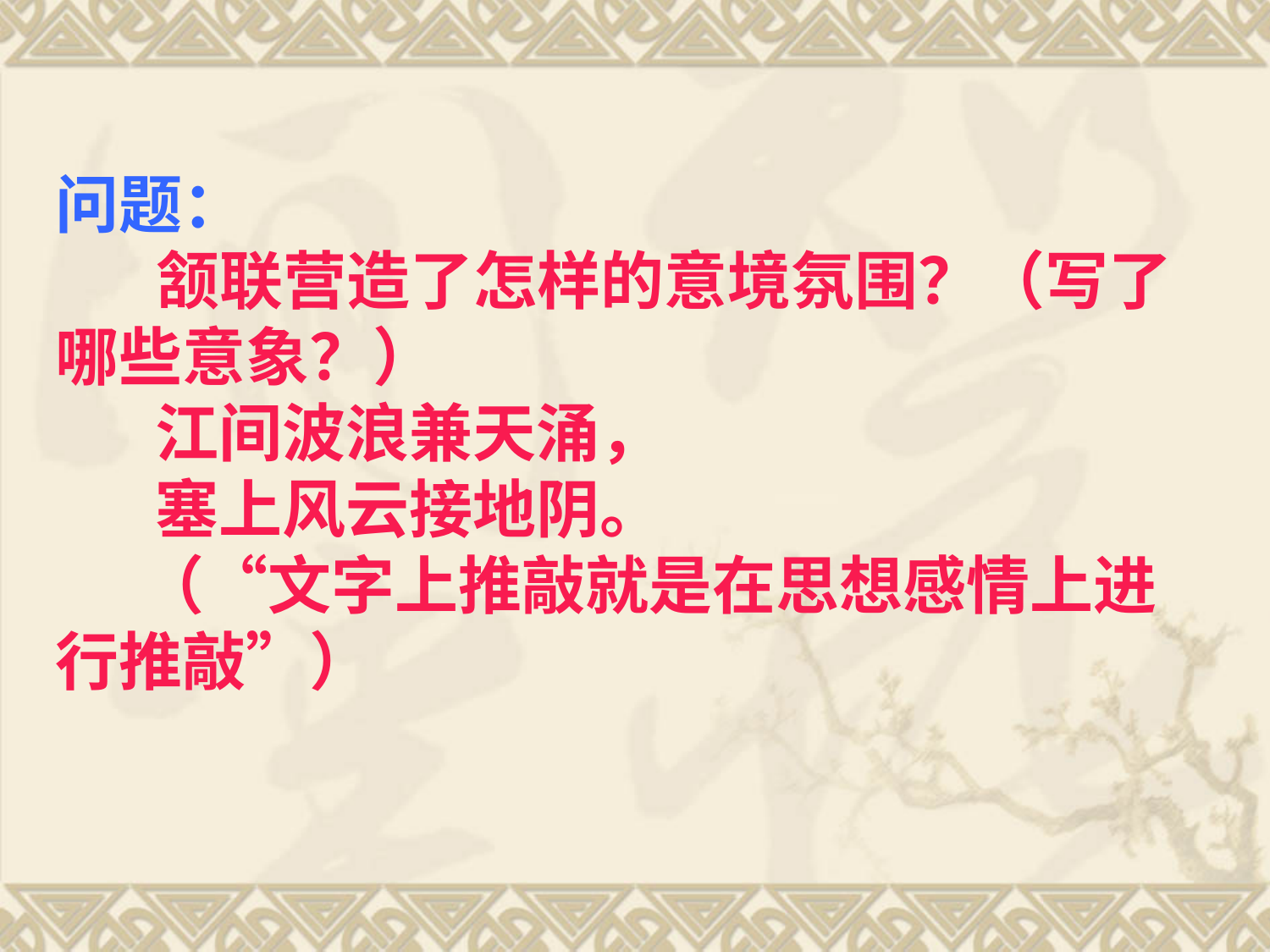

# 问题： 颔联营造了怎样的意境氛围？（写了哪些意象？） 江间波浪兼天涌， 塞上风云接地阴。 （“文字上推敲就是在思想感情上进行推敲”）